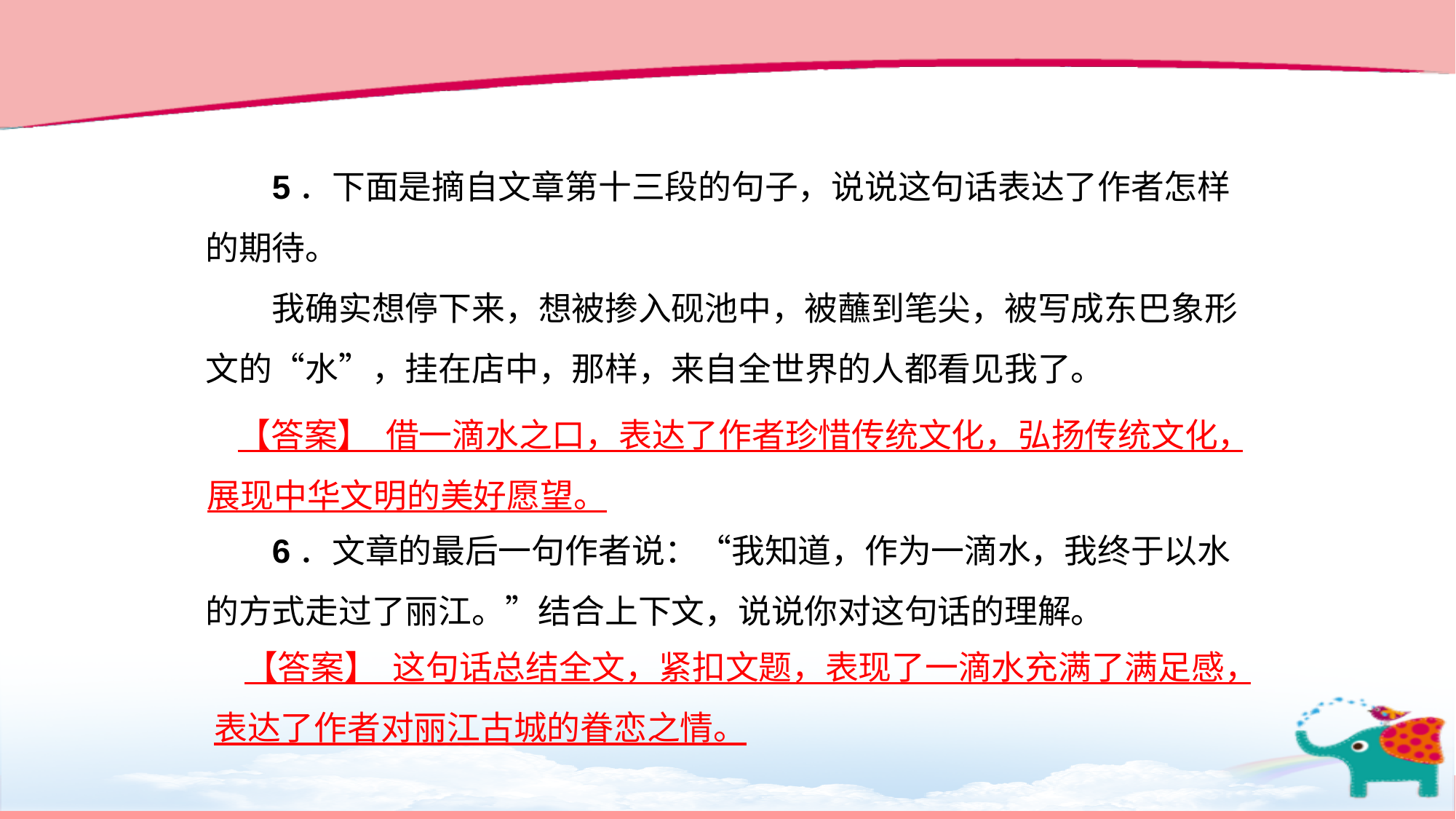

5．下面是摘自文章第十三段的句子，说说这句话表达了作者怎样的期待。
我确实想停下来，想被掺入砚池中，被蘸到笔尖，被写成东巴象形文的“水”，挂在店中，那样，来自全世界的人都看见我了。

6．文章的最后一句作者说：“我知道，作为一滴水，我终于以水的方式走过了丽江。”结合上下文，说说你对这句话的理解。

   【答案】  借一滴水之口，表达了作者珍惜传统文化，弘扬传统文化，展现中华文明的美好愿望。
   【答案】  这句话总结全文，紧扣文题，表现了一滴水充满了满足感，表达了作者对丽江古城的眷恋之情。